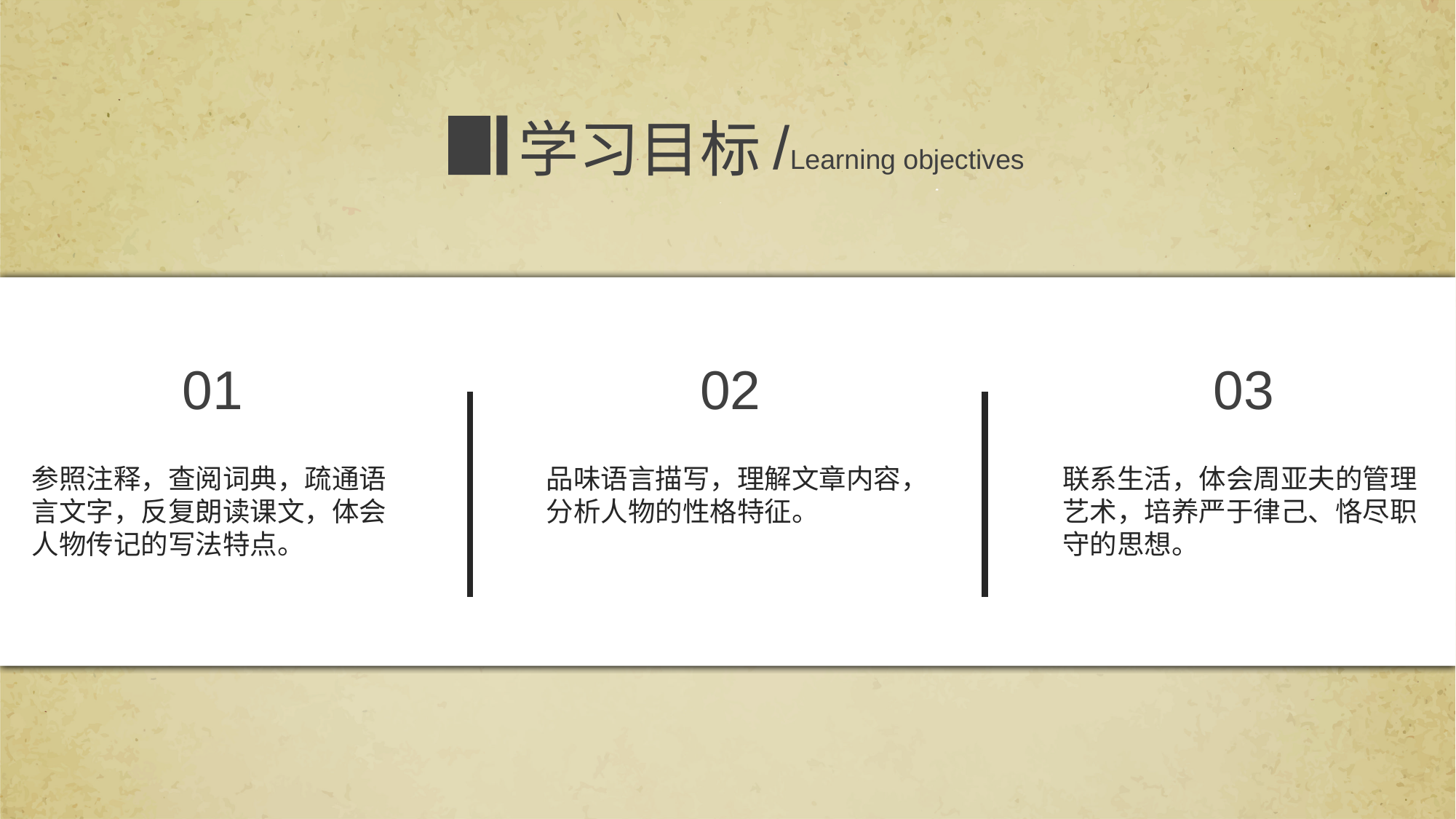

/Learning objectives
学习目标

01
02
03
参照注释，查阅词典，疏通语言文字，反复朗读课文，体会人物传记的写法特点。
品味语言描写，理解文章内容，分析人物的性格特征。
联系生活，体会周亚夫的管理艺术，培养严于律己、恪尽职守的思想。